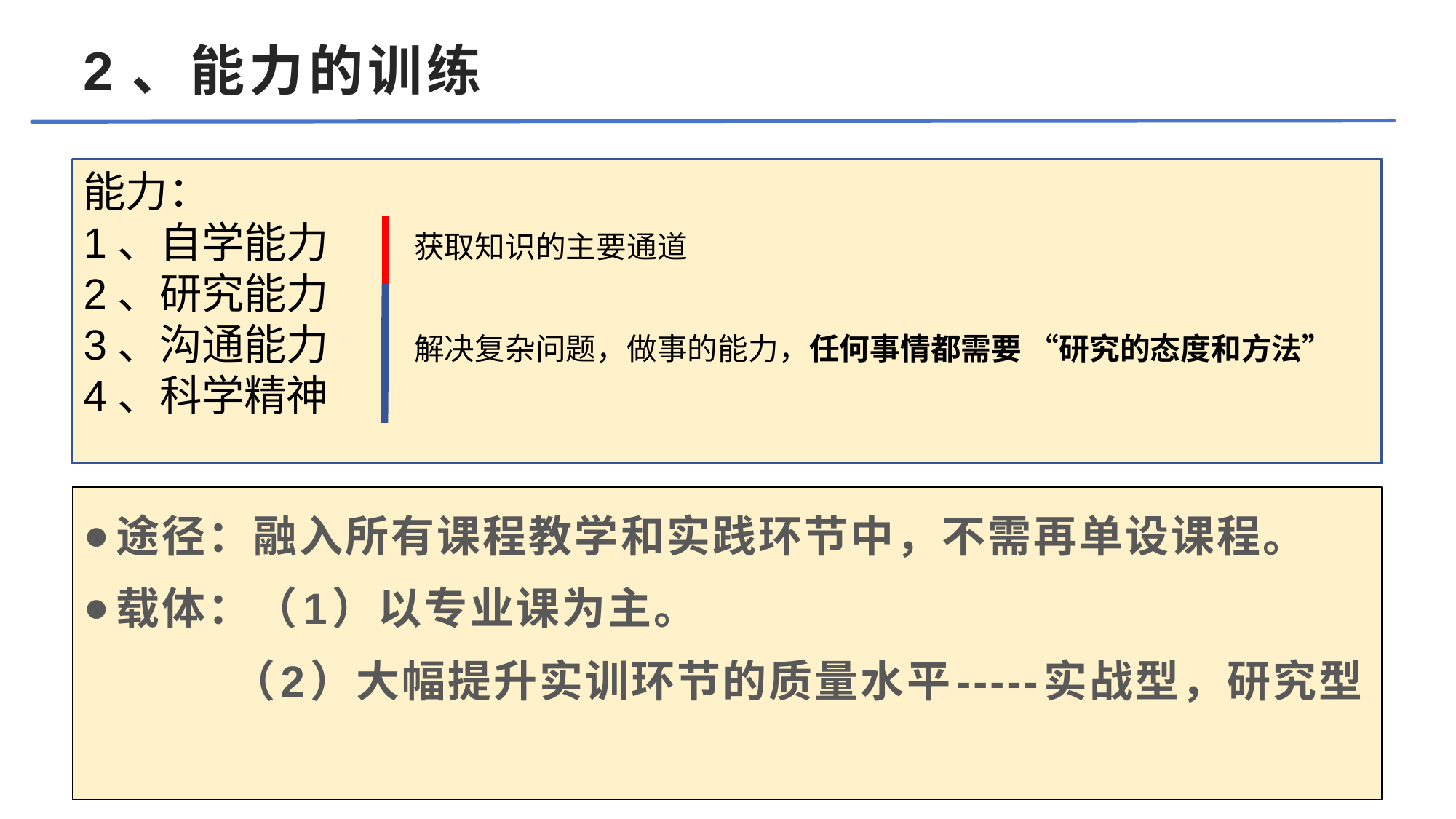

# 2、能力的训练
能力：
1、自学能力         获取知识的主要通道
2、研究能力
3、沟通能力         解决复杂问题，做事的能力，任何事情都需要 “研究的态度和方法”
4、科学精神
途径：融入所有课程教学和实践环节中，不需再单设课程。
载体：（1）以专业课为主。
            （2）大幅提升实训环节的质量水平-----实战型，研究型